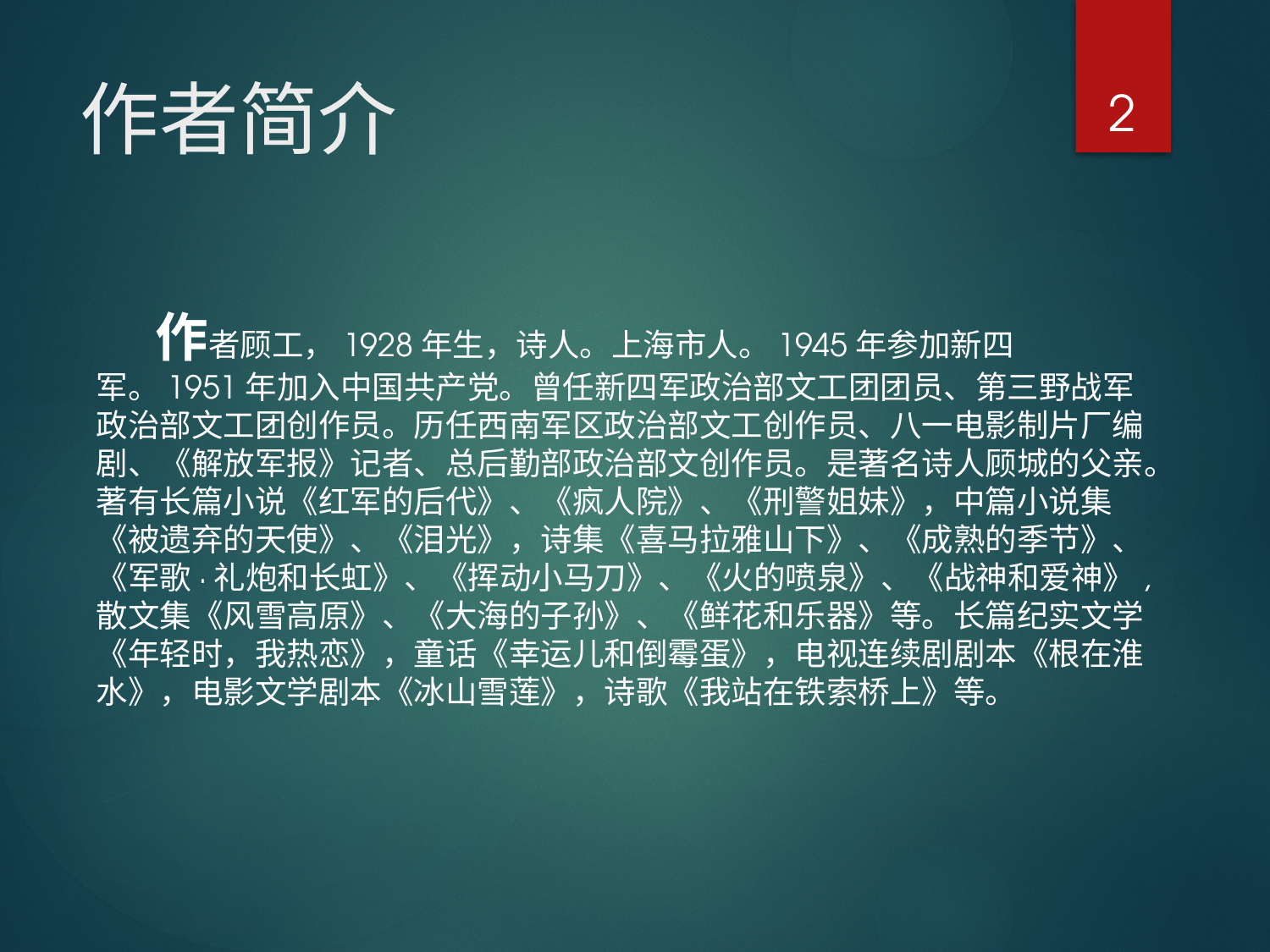

2
# 作者简介
作者顾工，1928年生，诗人。上海市人。1945年参加新四军。1951年加入中国共产党。曾任新四军政治部文工团团员、第三野战军政治部文工团创作员。历任西南军区政治部文工创作员、八一电影制片厂编剧、《解放军报》记者、总后勤部政治部文创作员。是著名诗人顾城的父亲。著有长篇小说《红军的后代》、《疯人院》、《刑警姐妹》，中篇小说集《被遗弃的天使》、《泪光》，诗集《喜马拉雅山下》、《成熟的季节》、《军歌·礼炮和长虹》、《挥动小马刀》、《火的喷泉》、《战神和爱神》,散文集《风雪高原》、《大海的子孙》、《鲜花和乐器》等。长篇纪实文学《年轻时，我热恋》，童话《幸运儿和倒霉蛋》，电视连续剧剧本《根在淮水》，电影文学剧本《冰山雪莲》，诗歌《我站在铁索桥上》等。